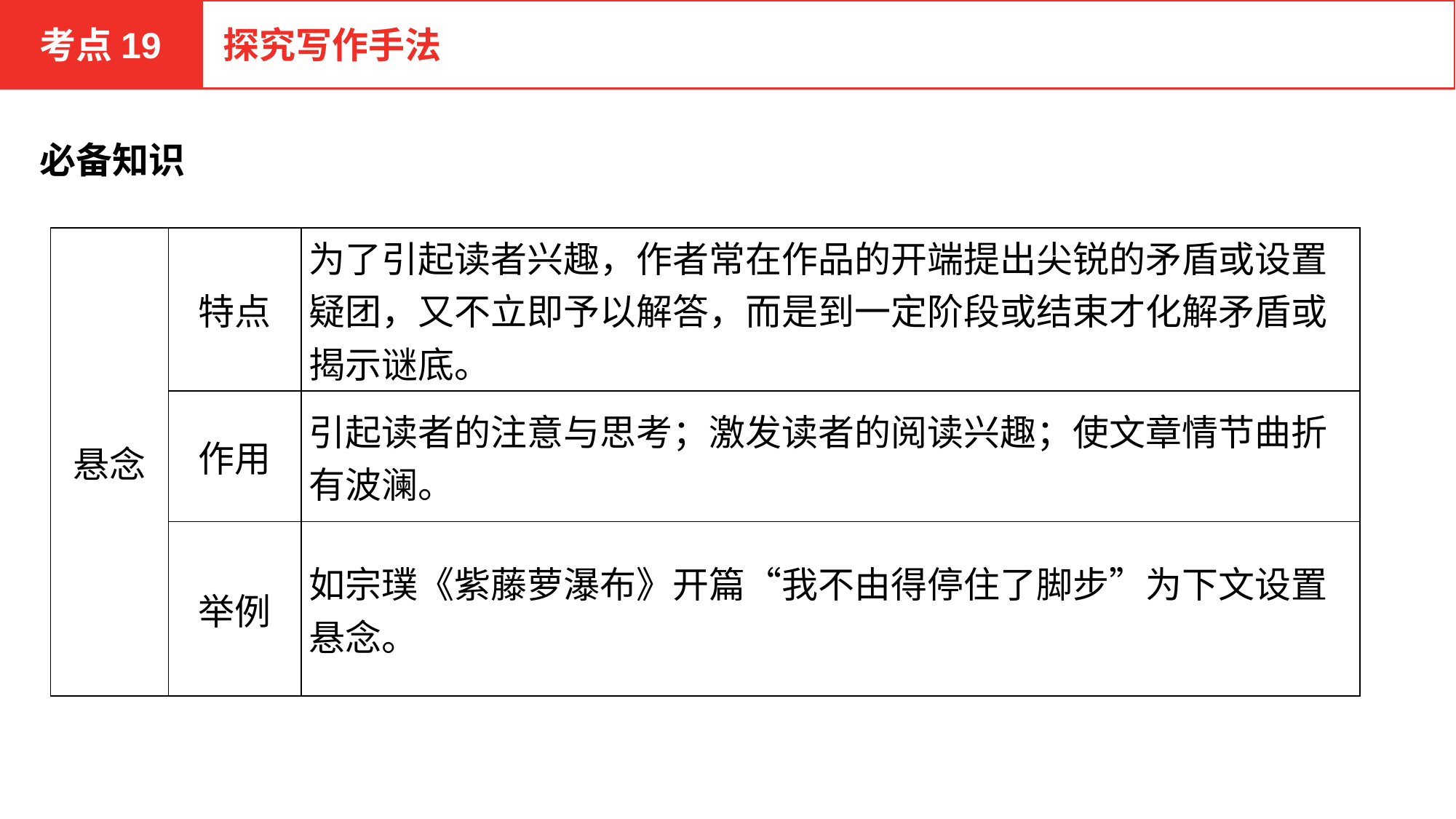

考点19
探究写作手法
必备知识

| 悬念 | 特点 | 为了引起读者兴趣，作者常在作品的开端提出尖锐的矛盾或设置疑团，又不立即予以解答，而是到一定阶段或结束才化解矛盾或揭示谜底。 |
| --- | --- | --- |
|  | 作用 | 引起读者的注意与思考；激发读者的阅读兴趣；使文章情节曲折有波澜。 |
|  | 举例 | 如宗璞《紫藤萝瀑布》开篇“我不由得停住了脚步”为下文设置悬念。 |